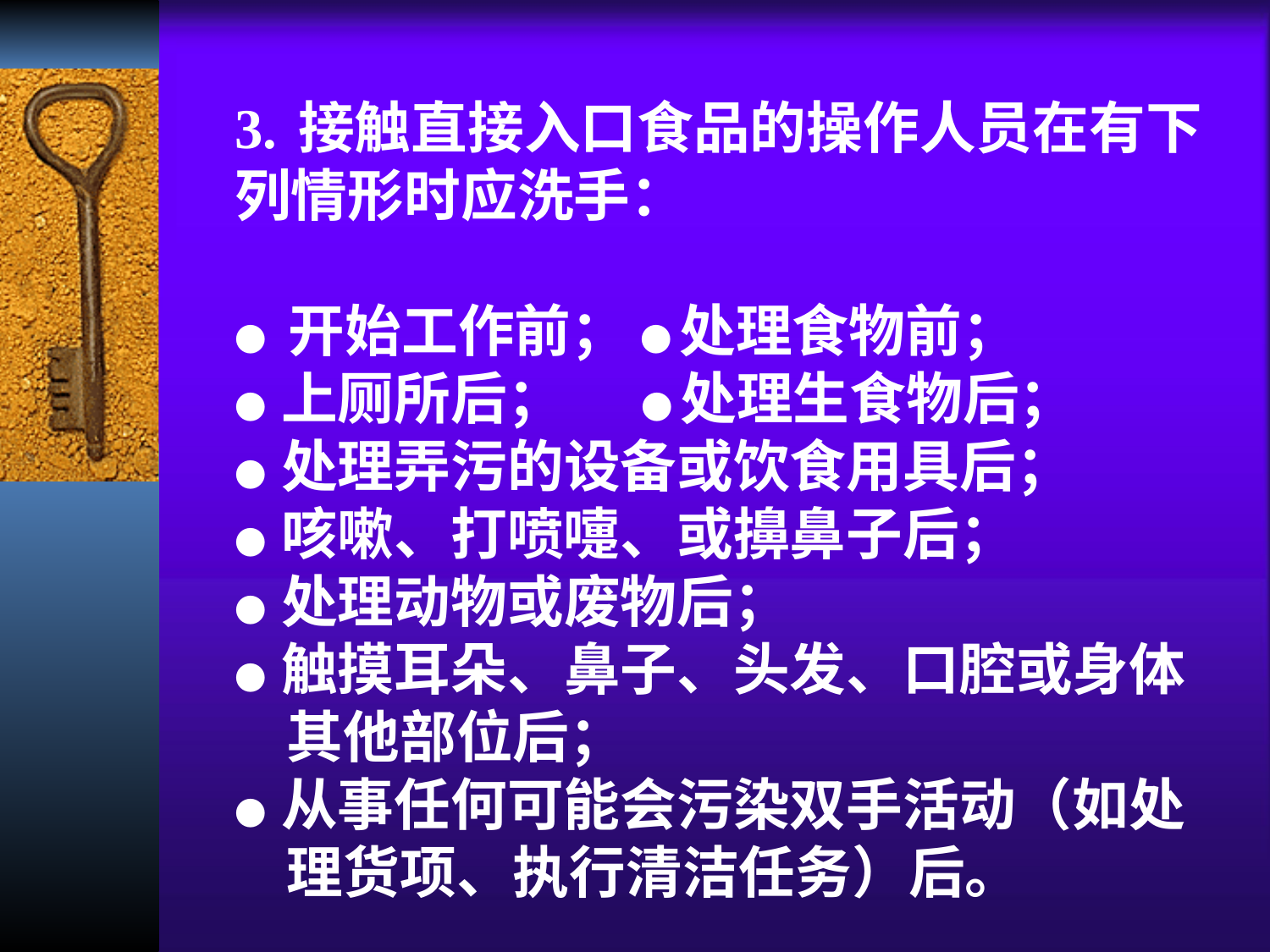

3. 接触直接入口食品的操作人员在有下列情形时应洗手：

●  开始工作前； ● 处理食物前；
● 上厕所后；      ● 处理生食物后；
● 处理弄污的设备或饮食用具后；
● 咳嗽、打喷嚏、或擤鼻子后；
● 处理动物或废物后；
● 触摸耳朵、鼻子、头发、口腔或身体
   其他部位后；
● 从事任何可能会污染双手活动（如处
   理货项、执行清洁任务）后。